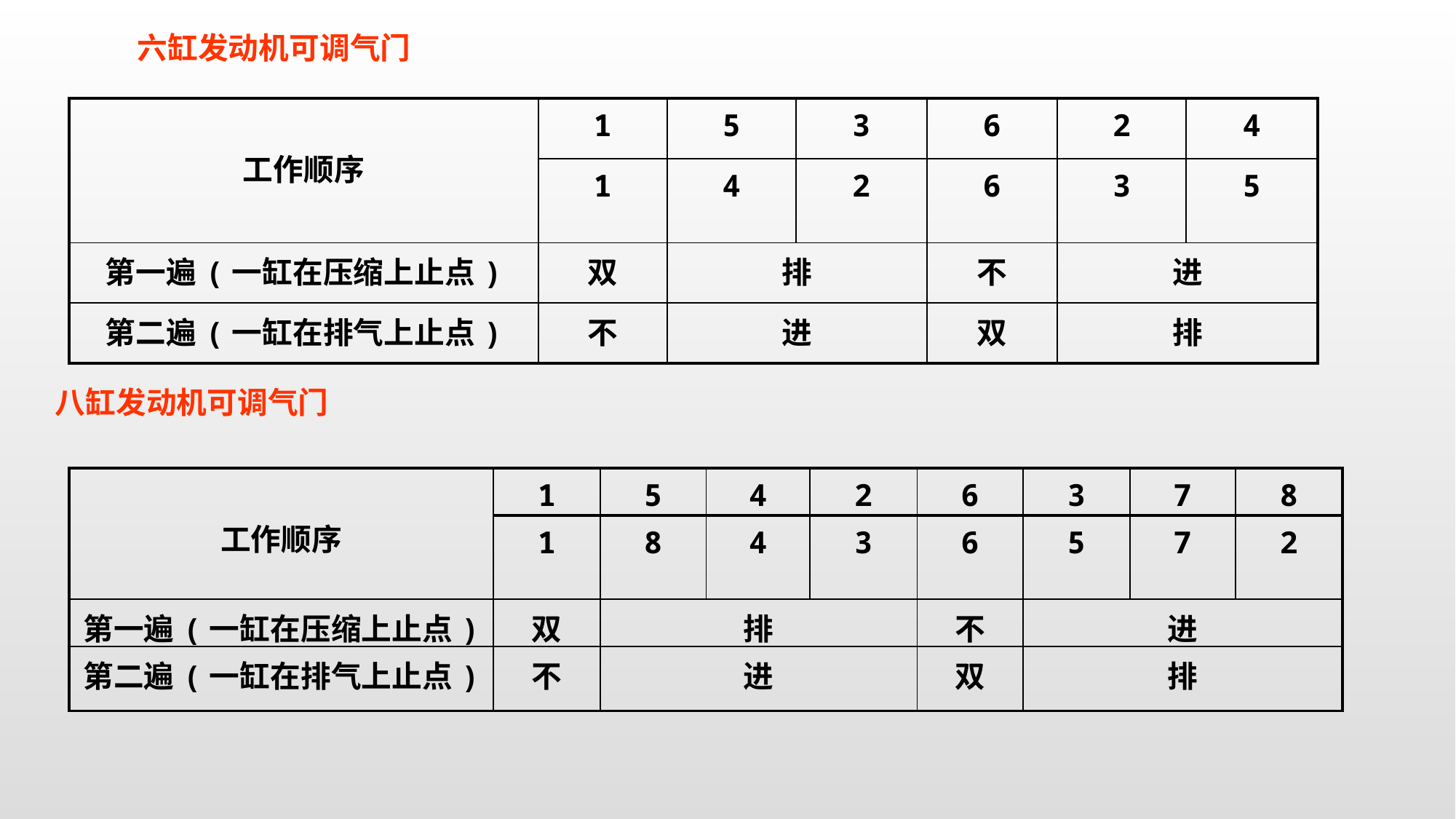

六缸发动机可调气门
| 工作顺序 | 1 | 5 | 3 | 6 | 2 | 4 |
| --- | --- | --- | --- | --- | --- | --- |
|  | 1 | 4 | 2 | 6 | 3 | 5 |
| 第一遍(一缸在压缩上止点) | 双 | 排 |  | 不 | 进 |  |
| 第二遍(一缸在排气上止点) | 不 | 进 |  | 双 | 排 |  |
八缸发动机可调气门
| 工作顺序 | 1 | 5 | 4 | 2 | 6 | 3 | 7 | 8 |
| --- | --- | --- | --- | --- | --- | --- | --- | --- |
|  | 1 | 8 | 4 | 3 | 6 | 5 | 7 | 2 |
| 第一遍(一缸在压缩上止点) | 双 | 排 |  |  | 不 | 进 |  |  |
| 第二遍(一缸在排气上止点) | 不 | 进 |  |  | 双 | 排 |  |  |